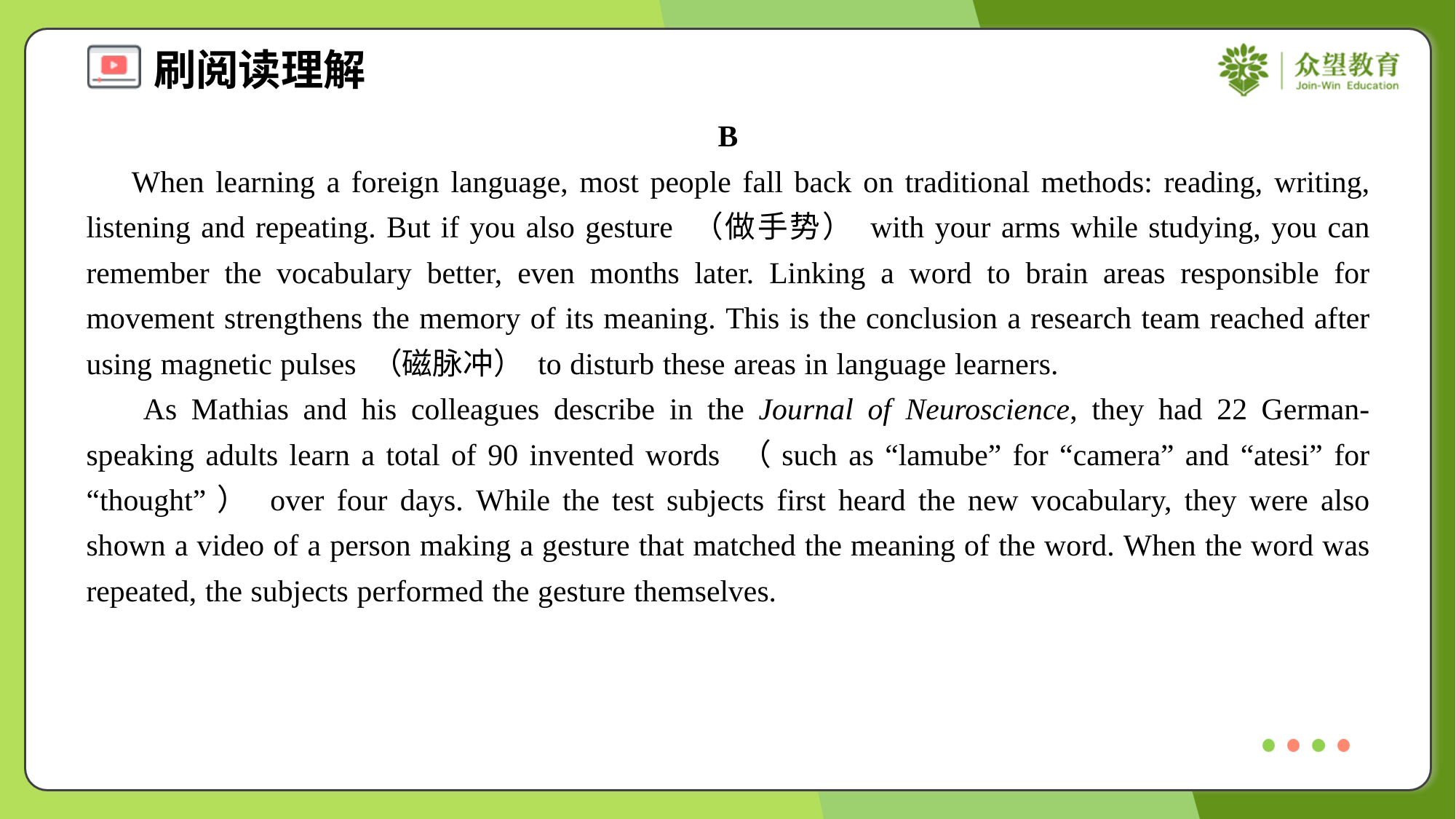

B
    When learning a foreign language, most people fall back on traditional methods: reading, writing, listening and repeating. But if you also gesture （做手势） with your arms while studying, you can remember the vocabulary better, even months later. Linking a word to brain areas responsible for movement strengthens the memory of its meaning. This is the conclusion a research team reached after using magnetic pulses （磁脉冲） to disturb these areas in language learners.
    As Mathias and his colleagues describe in the Journal of Neuroscience, they had 22 German-speaking adults learn a total of 90 invented words （such as “lamube” for “camera” and “atesi” for “thought”） over four days. While the test subjects first heard the new vocabulary, they were also shown a video of a person making a gesture that matched the meaning of the word. When the word was repeated, the subjects performed the gesture themselves.